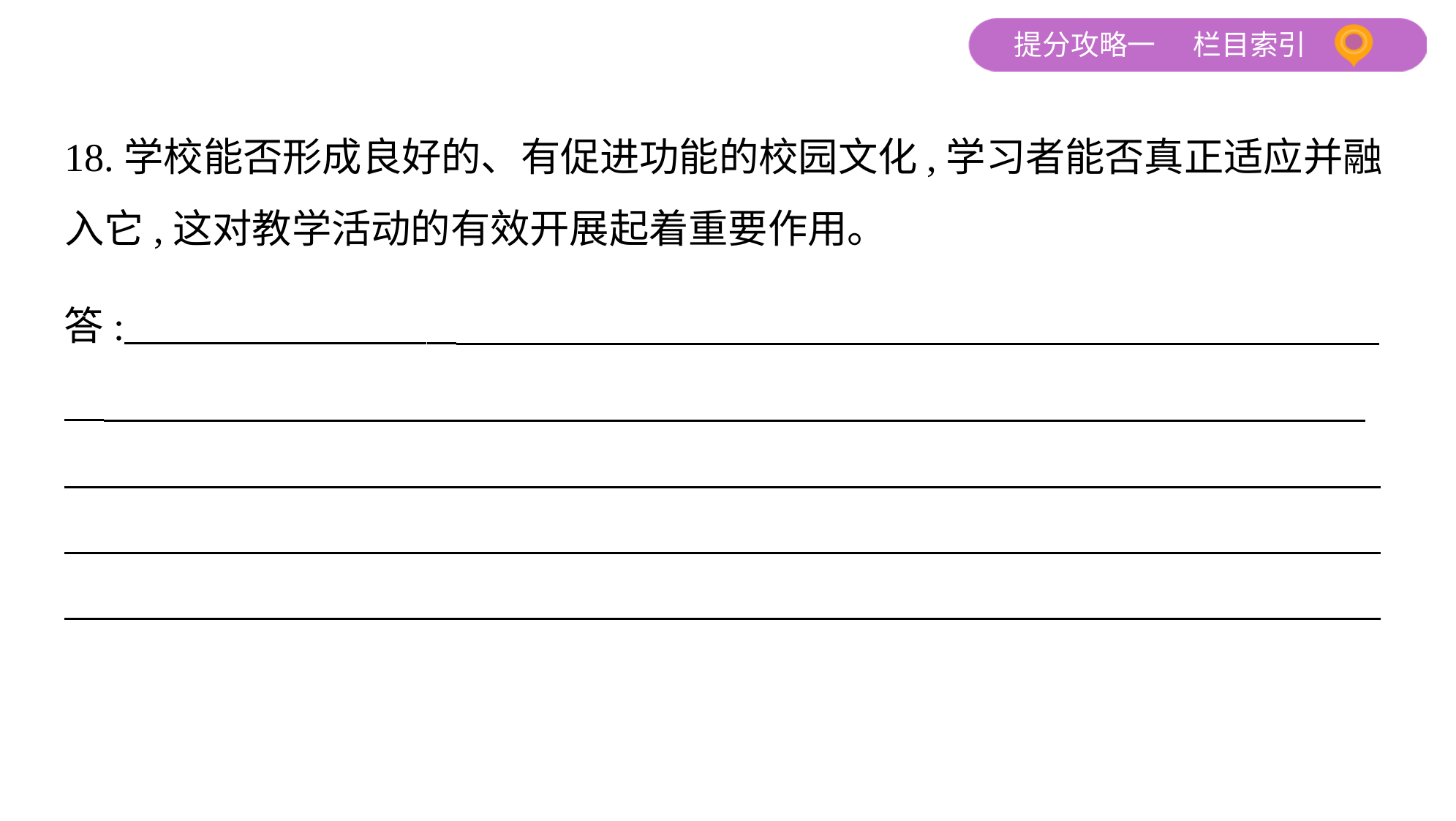

18.学校能否形成良好的、有促进功能的校园文化,学习者能否真正适应并融
入它,这对教学活动的有效开展起着重要作用。
答: